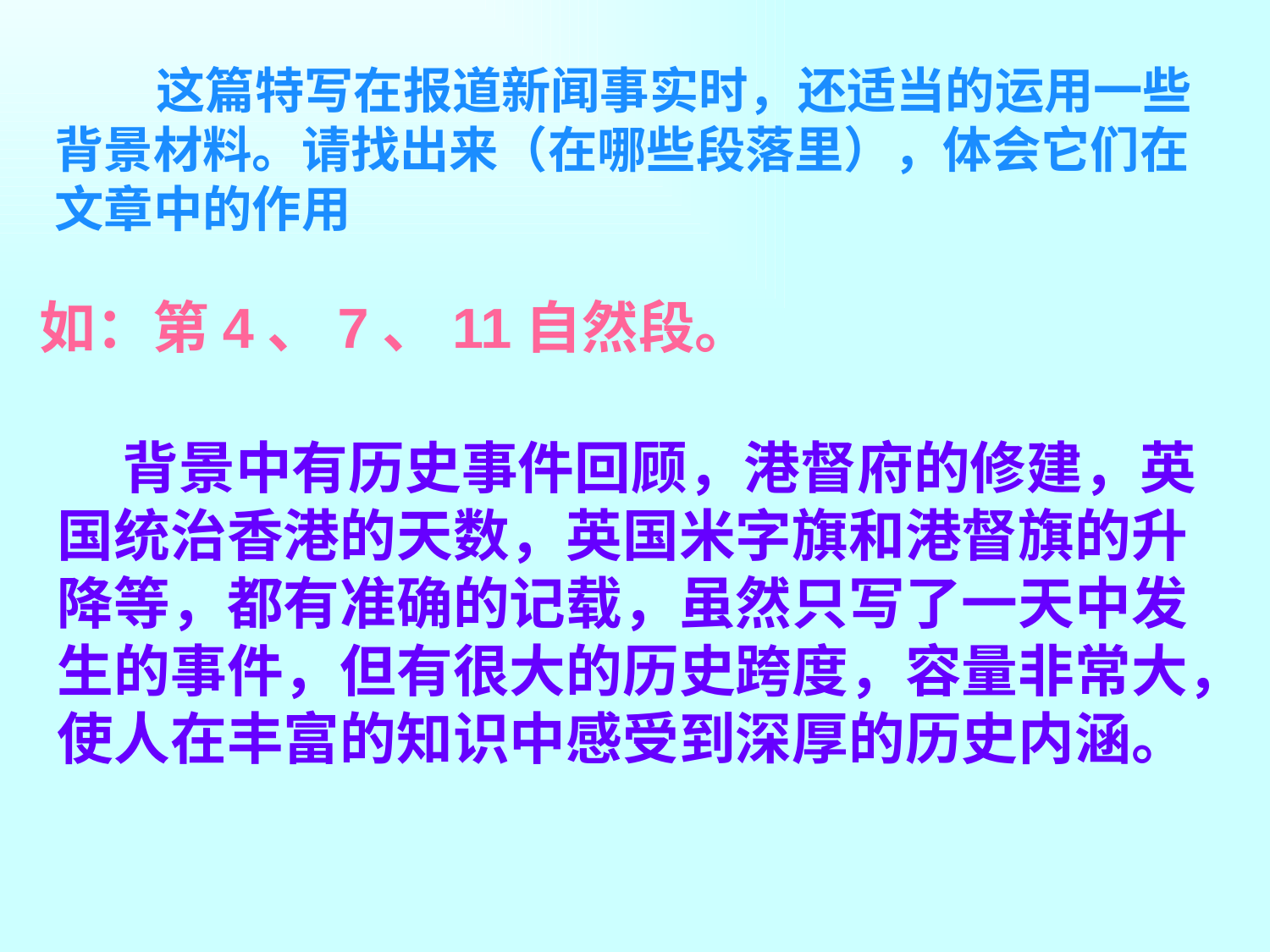

这篇特写在报道新闻事实时，还适当的运用一些背景材料。请找出来（在哪些段落里），体会它们在文章中的作用
如：第4、7、11自然段。
    背景中有历史事件回顾，港督府的修建，英国统治香港的天数，英国米字旗和港督旗的升降等，都有准确的记载，虽然只写了一天中发生的事件，但有很大的历史跨度，容量非常大，使人在丰富的知识中感受到深厚的历史内涵。